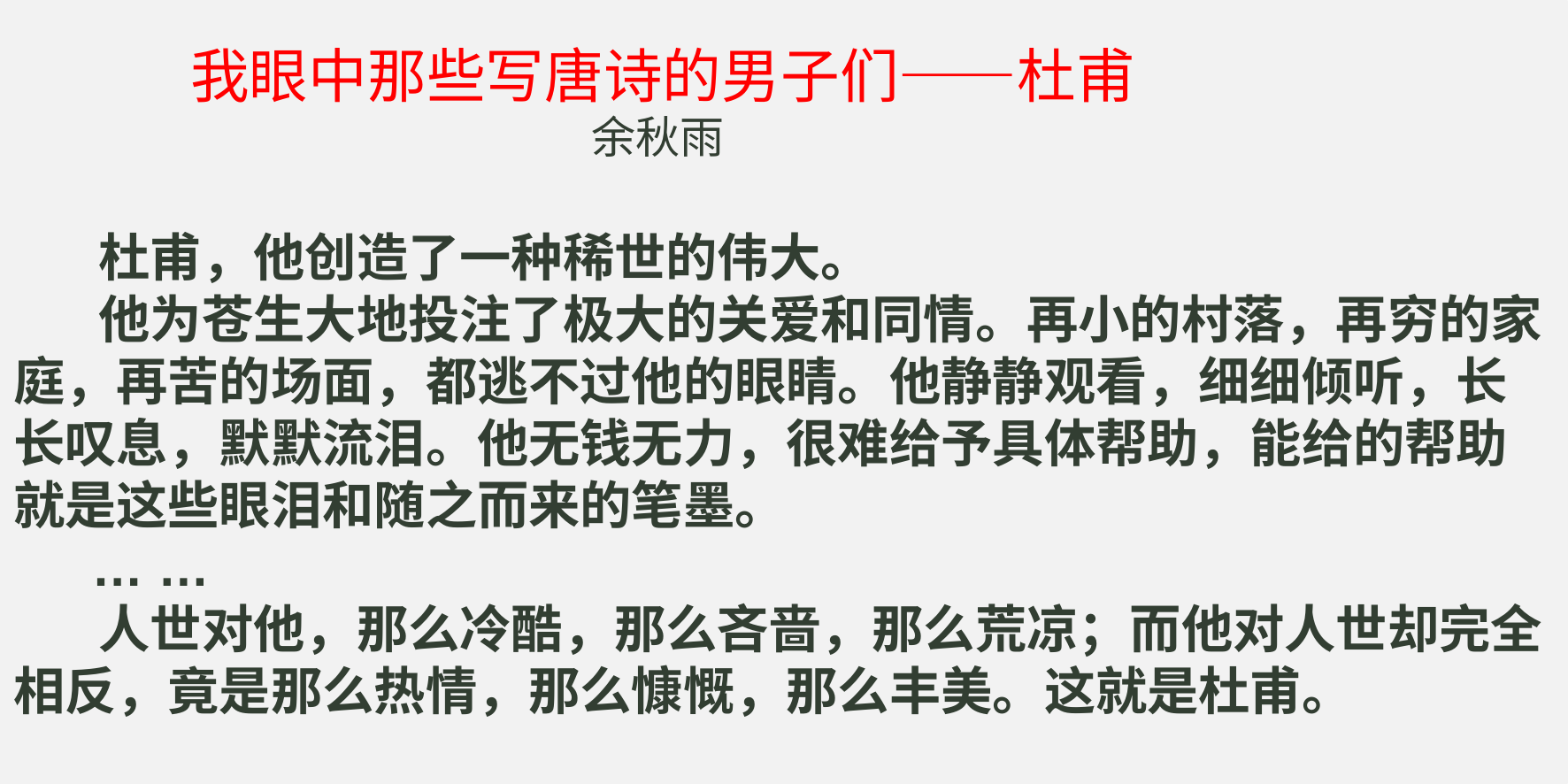

我眼中那些写唐诗的男子们——杜甫
                                                    余秋雨

  杜甫，他创造了一种稀世的伟大。
  他为苍生大地投注了极大的关爱和同情。再小的村落，再穷的家庭，再苦的场面，都逃不过他的眼睛。他静静观看，细细倾听，长长叹息，默默流泪。他无钱无力，很难给予具体帮助，能给的帮助就是这些眼泪和随之而来的笔墨。
  … …
  人世对他，那么冷酷，那么吝啬，那么荒凉；而他对人世却完全相反，竟是那么热情，那么慷慨，那么丰美。这就是杜甫。